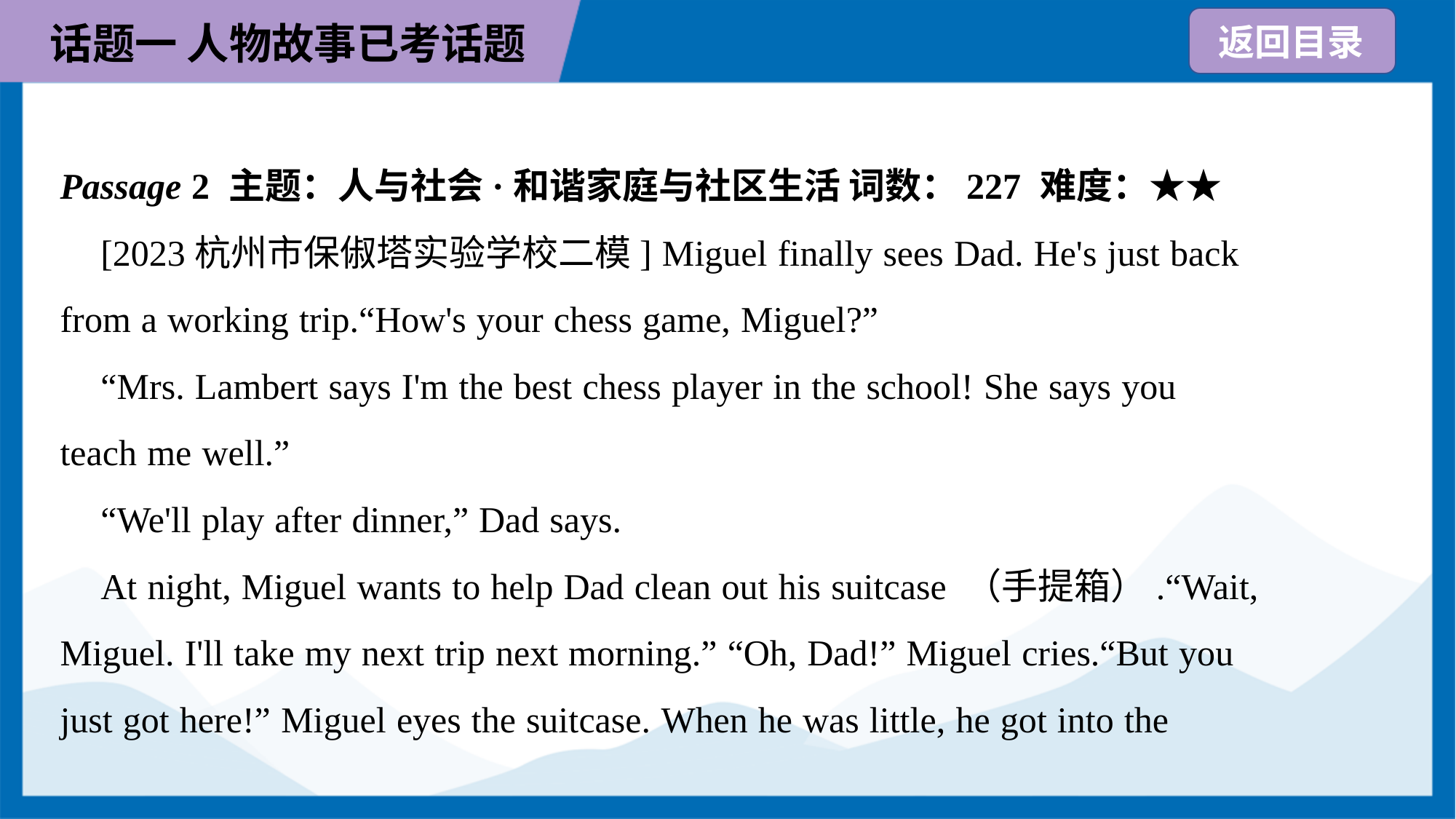

Passage 2 主题：人与社会·和谐家庭与社区生活 词数：227 难度：★★
    [2023杭州市保俶塔实验学校二模] Miguel finally sees Dad. He's just back
from a working trip.“How's your chess game, Miguel?”
    “Mrs. Lambert says I'm the best chess player in the school! She says you
teach me well.”
    “We'll play after dinner,” Dad says.
    At night, Miguel wants to help Dad clean out his suitcase （手提箱）.“Wait,
Miguel. I'll take my next trip next morning.” “Oh, Dad!” Miguel cries.“But you
just got here!” Miguel eyes the suitcase. When he was little, he got into the